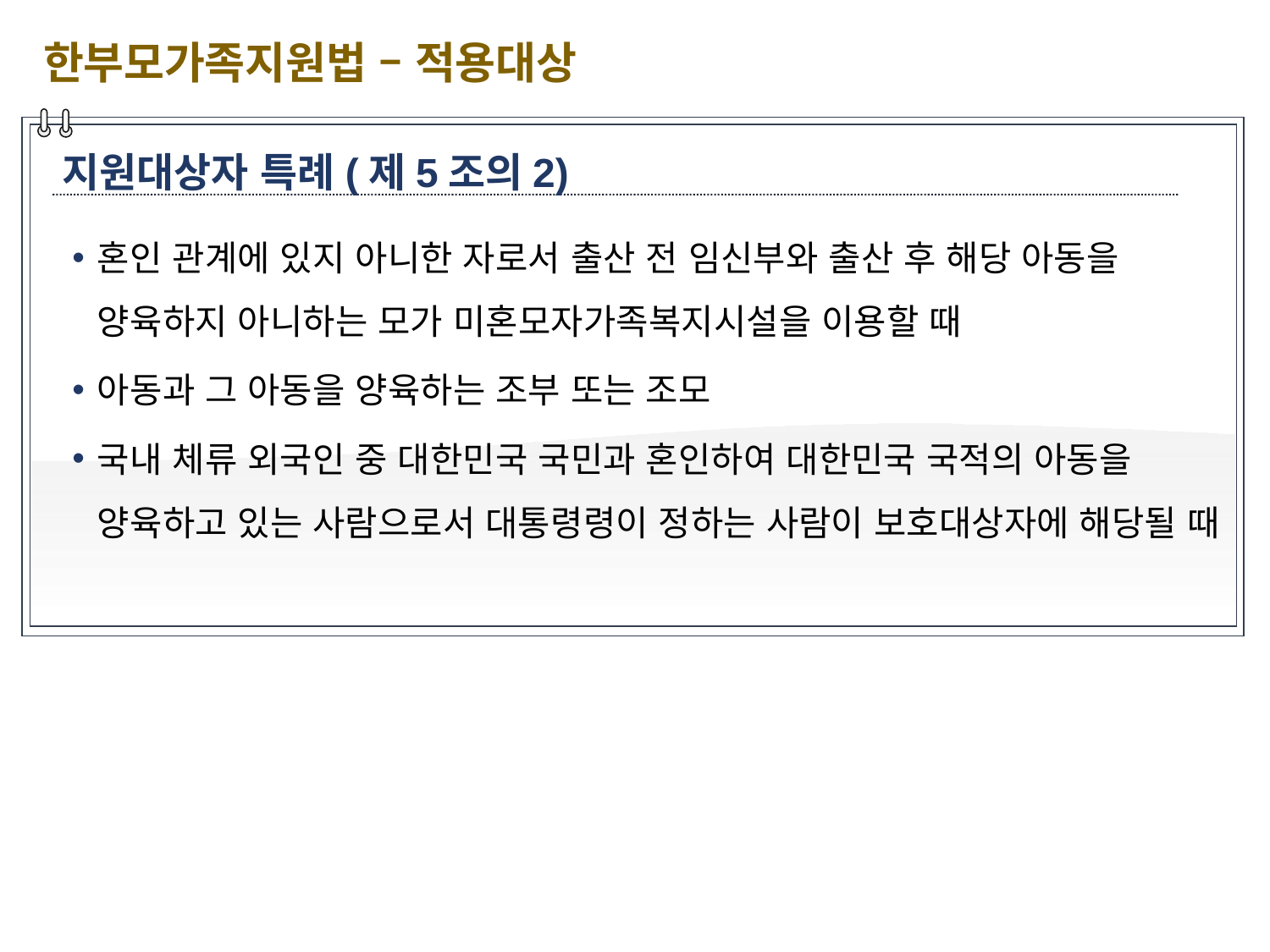

한부모가족지원법 – 적용대상

지원대상자 특례(제5조의2)

혼인 관계에 있지 아니한 자로서 출산 전 임신부와 출산 후 해당 아동을 양육하지 아니하는 모가 미혼모자가족복지시설을 이용할 때
아동과 그 아동을 양육하는 조부 또는 조모
국내 체류 외국인 중 대한민국 국민과 혼인하여 대한민국 국적의 아동을 양육하고 있는 사람으로서 대통령령이 정하는 사람이 보호대상자에 해당될 때